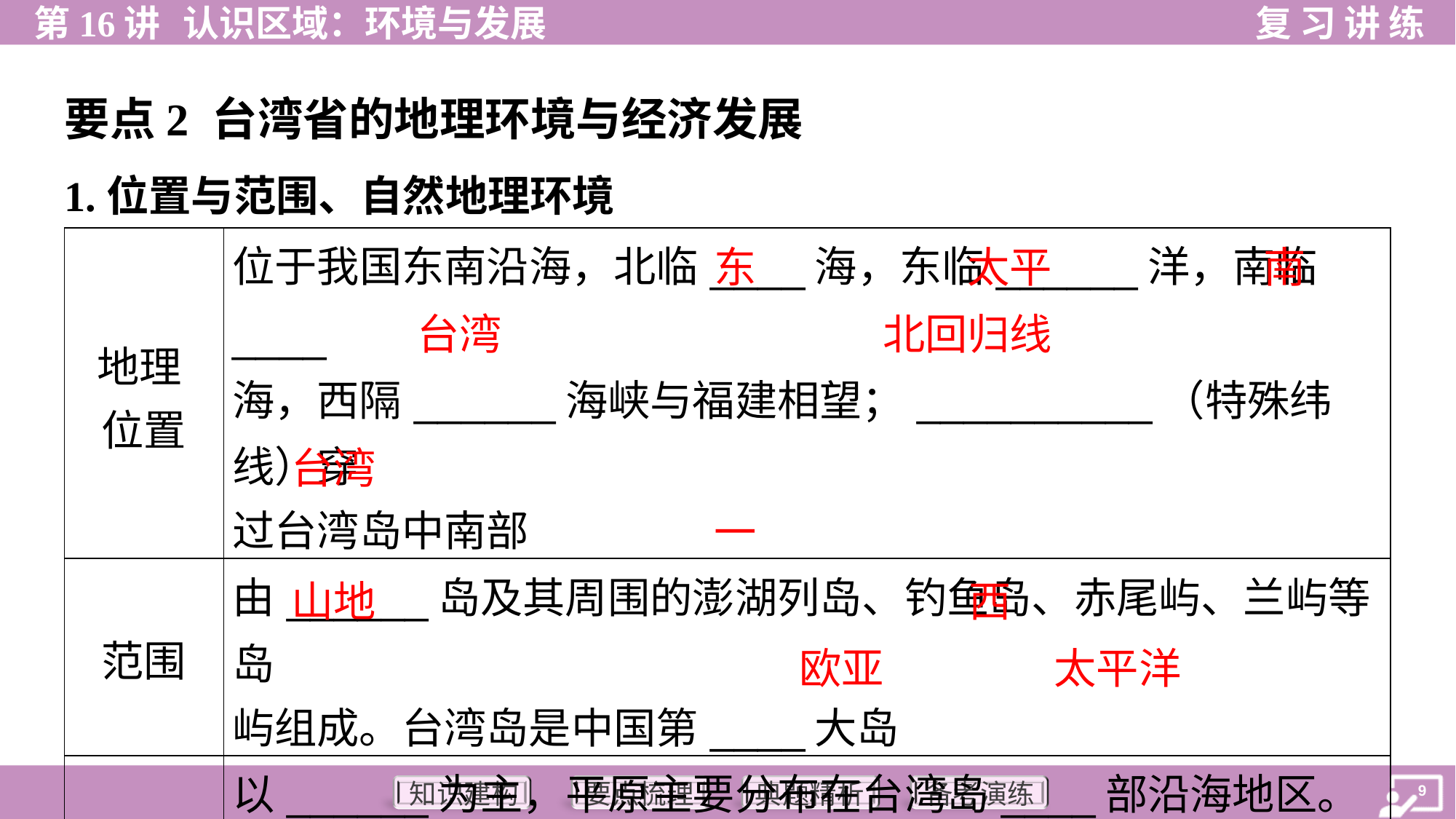

要点2 台湾省的地理环境与经济发展
1.位置与范围、自然地理环境
| 地理 位置 | 位于我国东南沿海，北临\_\_\_\_海，东临\_\_\_\_\_\_洋，南临\_\_\_\_ 海，西隔\_\_\_\_\_\_海峡与福建相望；\_\_\_\_\_\_\_\_\_\_（特殊纬线）穿 过台湾岛中南部 |
| --- | --- |
| 范围 | 由\_\_\_\_\_\_岛及其周围的澎湖列岛、钓鱼岛、赤尾屿、兰屿等岛 屿组成。台湾岛是中国第\_\_\_\_大岛 |
| 地形 | 以\_\_\_\_\_\_为主，平原主要分布在台湾岛\_\_\_\_部沿海地区。玉山 是中国东部最高峰。台湾地处\_\_\_\_\_\_板块和\_\_\_\_\_\_\_\_板块的交 界处（或环太平洋火山地震带），是地震多发地区 |
东
太平
南
台湾
北回归线
台湾
一
山地
西
欧亚
太平洋